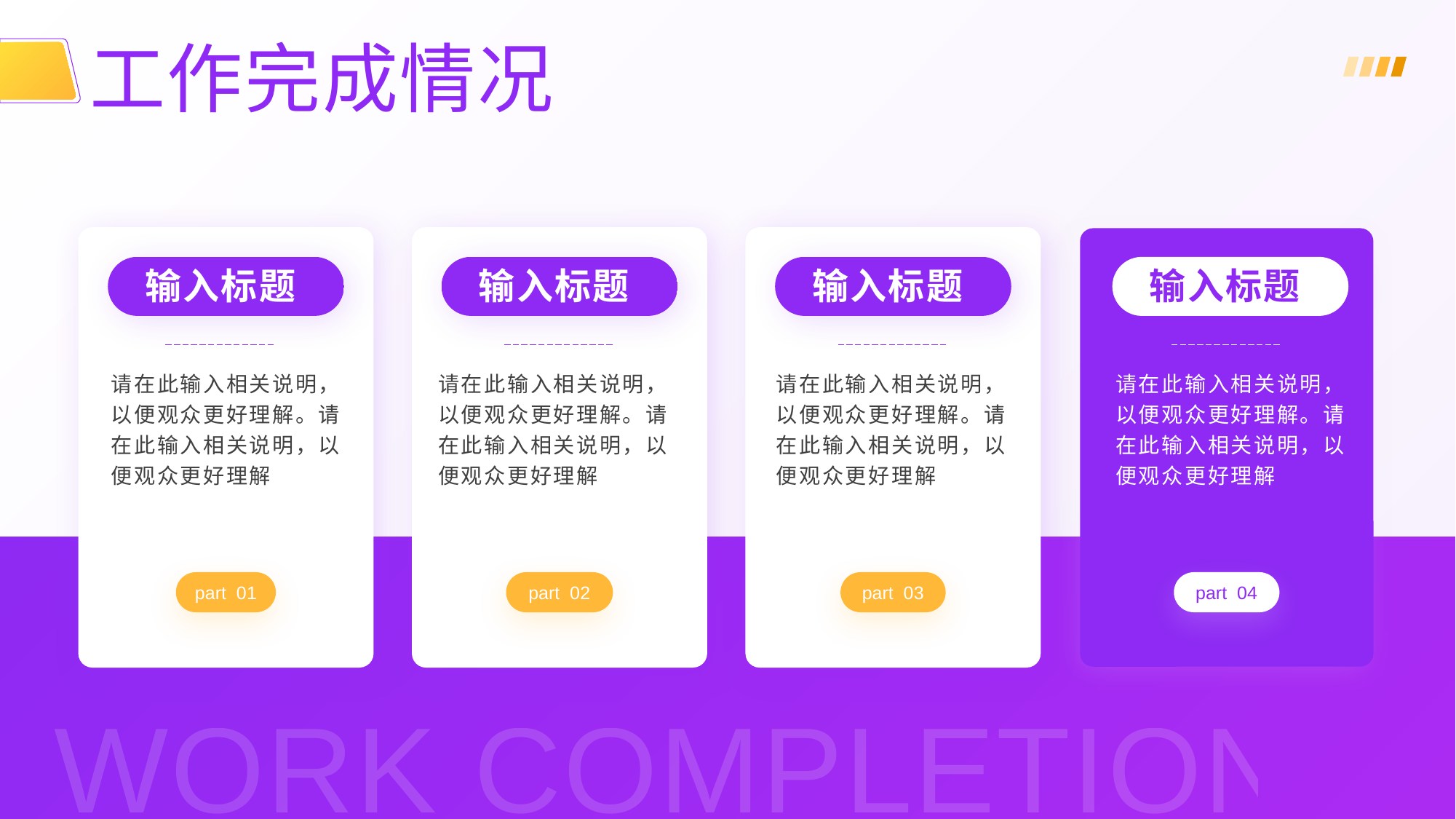

工作完成情况

输入标题

输入标题

输入标题

输入标题
请在此输入相关说明，以便观众更好理解。请在此输入相关说明，以便观众更好理解

请在此输入相关说明，以便观众更好理解。请在此输入相关说明，以便观众更好理解

请在此输入相关说明，以便观众更好理解。请在此输入相关说明，以便观众更好理解

请在此输入相关说明，以便观众更好理解。请在此输入相关说明，以便观众更好理解

part  01
part  02
part  03
part  04
WORK COMPLETION